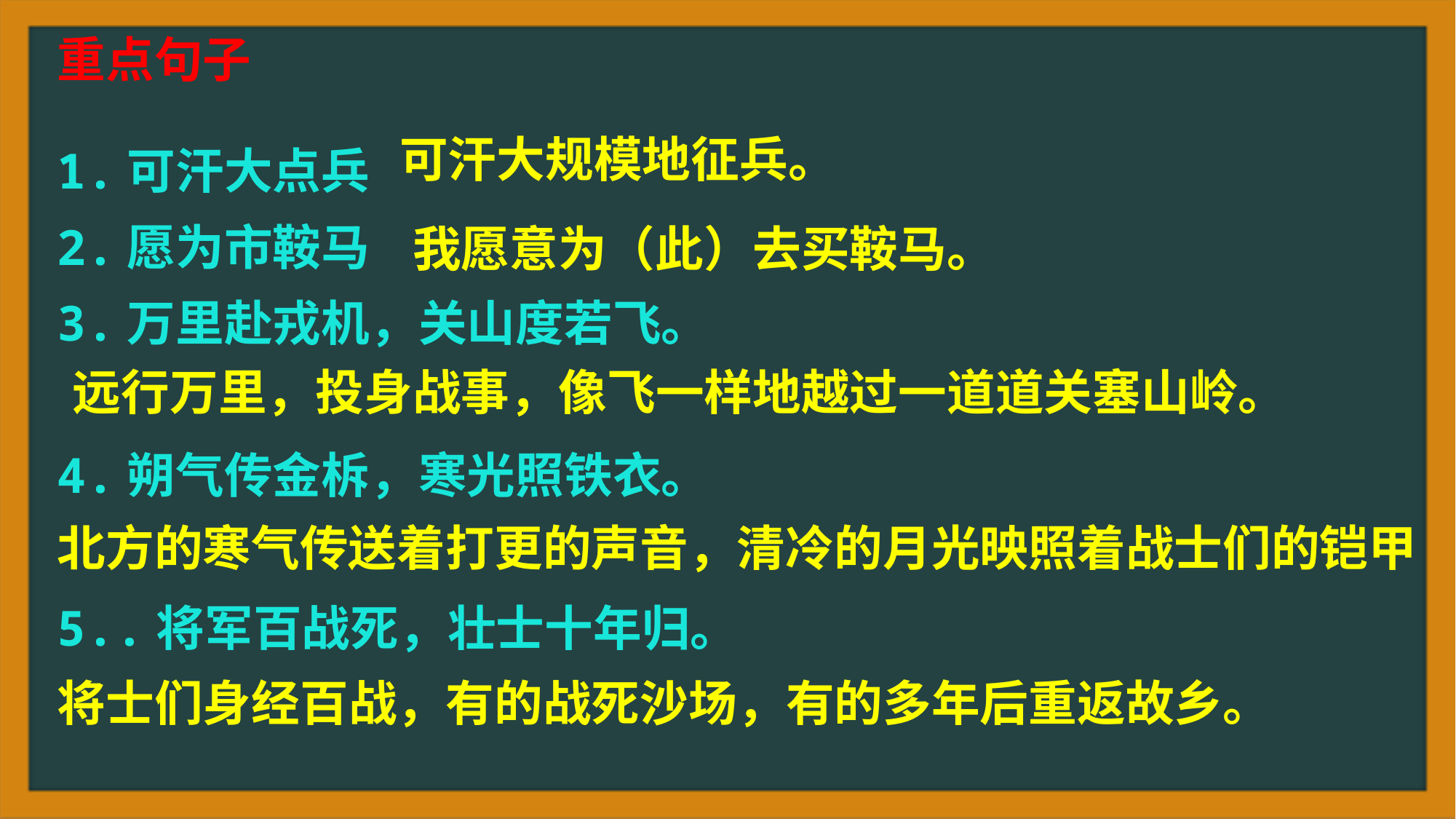

重点句子
1.可汗大点兵
2.愿为市鞍马
3.万里赴戎机，关山度若飞。

4.朔气传金柝，寒光照铁衣。

5..将军百战死，壮士十年归。
可汗大规模地征兵。
我愿意为（此）去买鞍马。
远行万里，投身战事，像飞一样地越过一道道关塞山岭。
北方的寒气传送着打更的声音，清冷的月光映照着战士们的铠甲
将士们身经百战，有的战死沙场，有的多年后重返故乡。